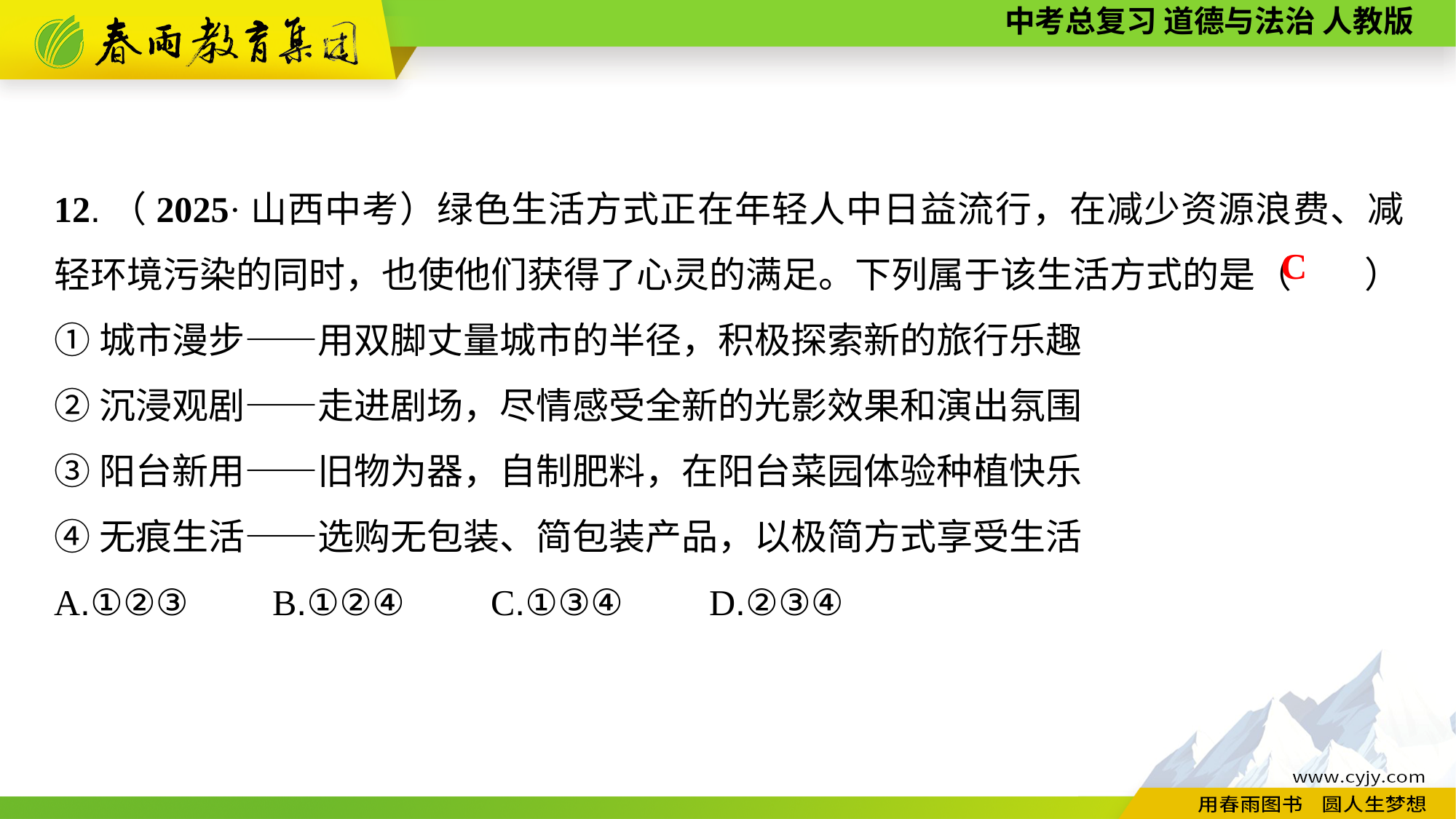

12.（2025·山西中考）绿色生活方式正在年轻人中日益流行，在减少资源浪费、减轻环境污染的同时，也使他们获得了心灵的满足。下列属于该生活方式的是（　　）
①城市漫步——用双脚丈量城市的半径，积极探索新的旅行乐趣
②沉浸观剧——走进剧场，尽情感受全新的光影效果和演出氛围
③阳台新用——旧物为器，自制肥料，在阳台菜园体验种植快乐
④无痕生活——选购无包装、简包装产品，以极简方式享受生活
A.①②③	B.①②④	C.①③④	D.②③④
C